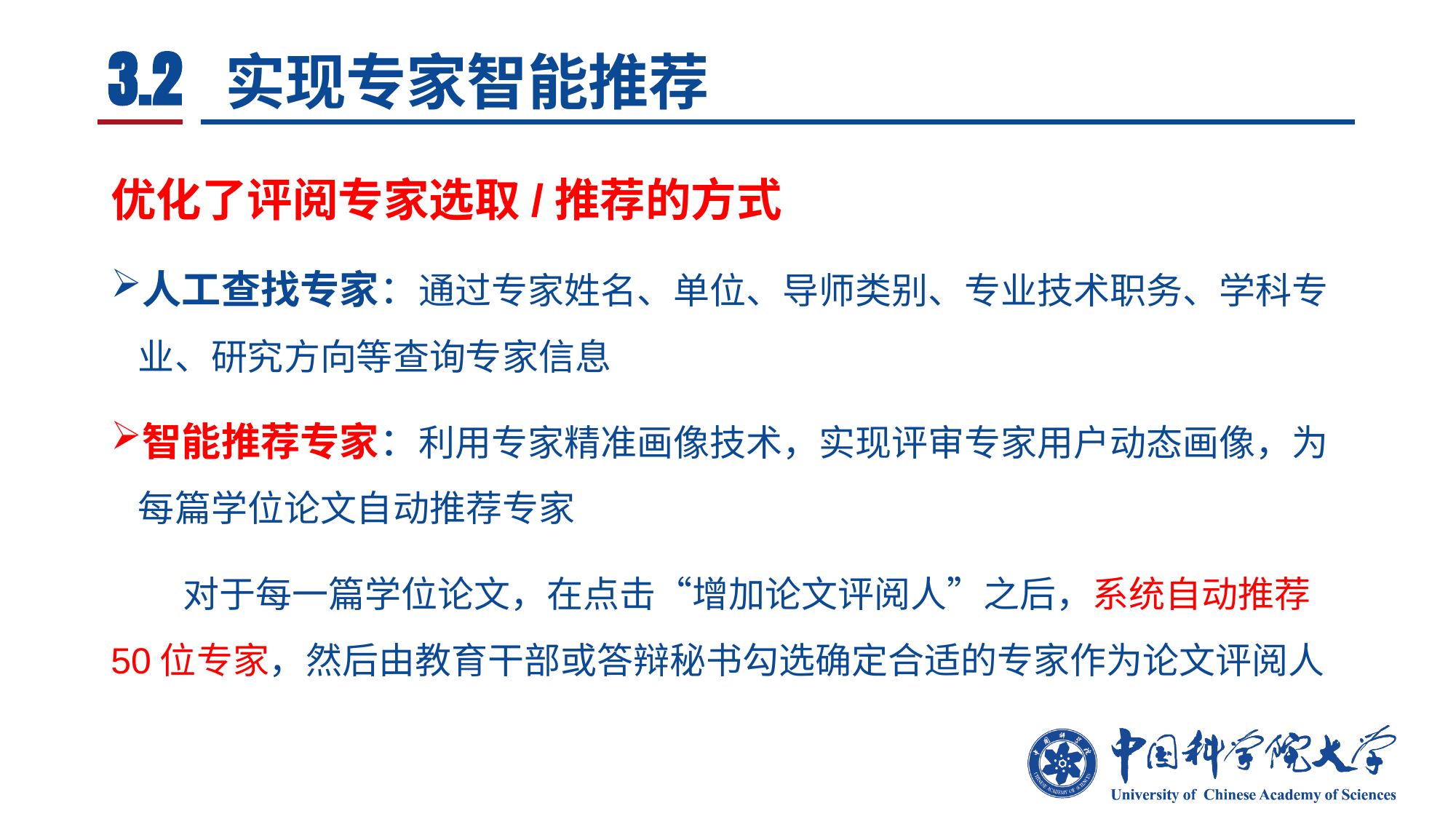

# 3.2  实现专家智能推荐
优化了评阅专家选取/推荐的方式
人工查找专家：通过专家姓名、单位、导师类别、专业技术职务、学科专业、研究方向等查询专家信息
智能推荐专家：利用专家精准画像技术，实现评审专家用户动态画像，为每篇学位论文自动推荐专家
       对于每一篇学位论文，在点击“增加论文评阅人”之后，系统自动推荐50位专家，然后由教育干部或答辩秘书勾选确定合适的专家作为论文评阅人